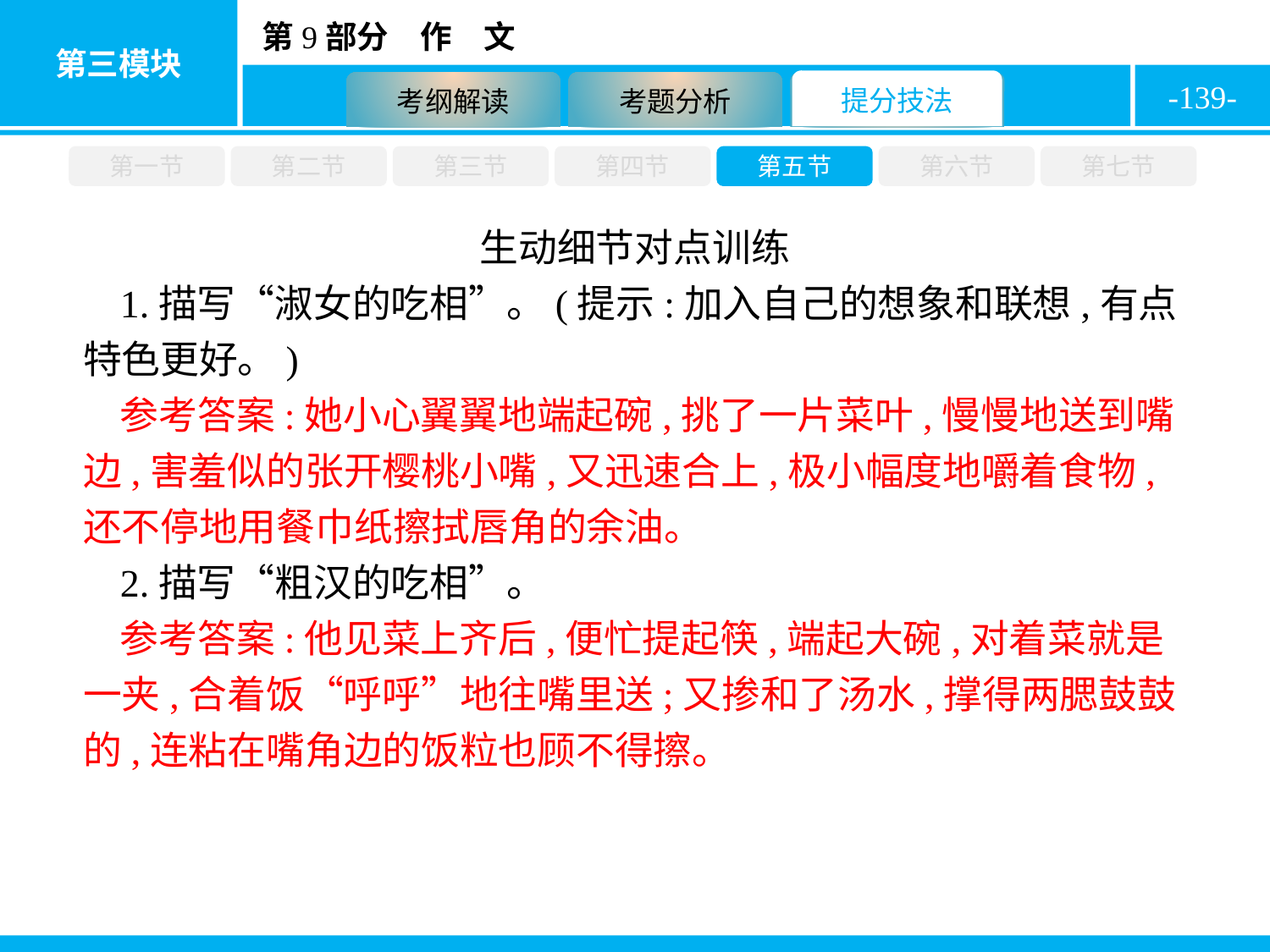

-139-
第一节
第二节
第三节
第四节
第五节
第六节
第七节
生动细节对点训练
1.描写“淑女的吃相”。(提示:加入自己的想象和联想,有点特色更好。)
参考答案:她小心翼翼地端起碗,挑了一片菜叶,慢慢地送到嘴边,害羞似的张开樱桃小嘴,又迅速合上,极小幅度地嚼着食物,还不停地用餐巾纸擦拭唇角的余油。
2.描写“粗汉的吃相”。
参考答案:他见菜上齐后,便忙提起筷,端起大碗,对着菜就是一夹,合着饭“呼呼”地往嘴里送;又掺和了汤水,撑得两腮鼓鼓的,连粘在嘴角边的饭粒也顾不得擦。